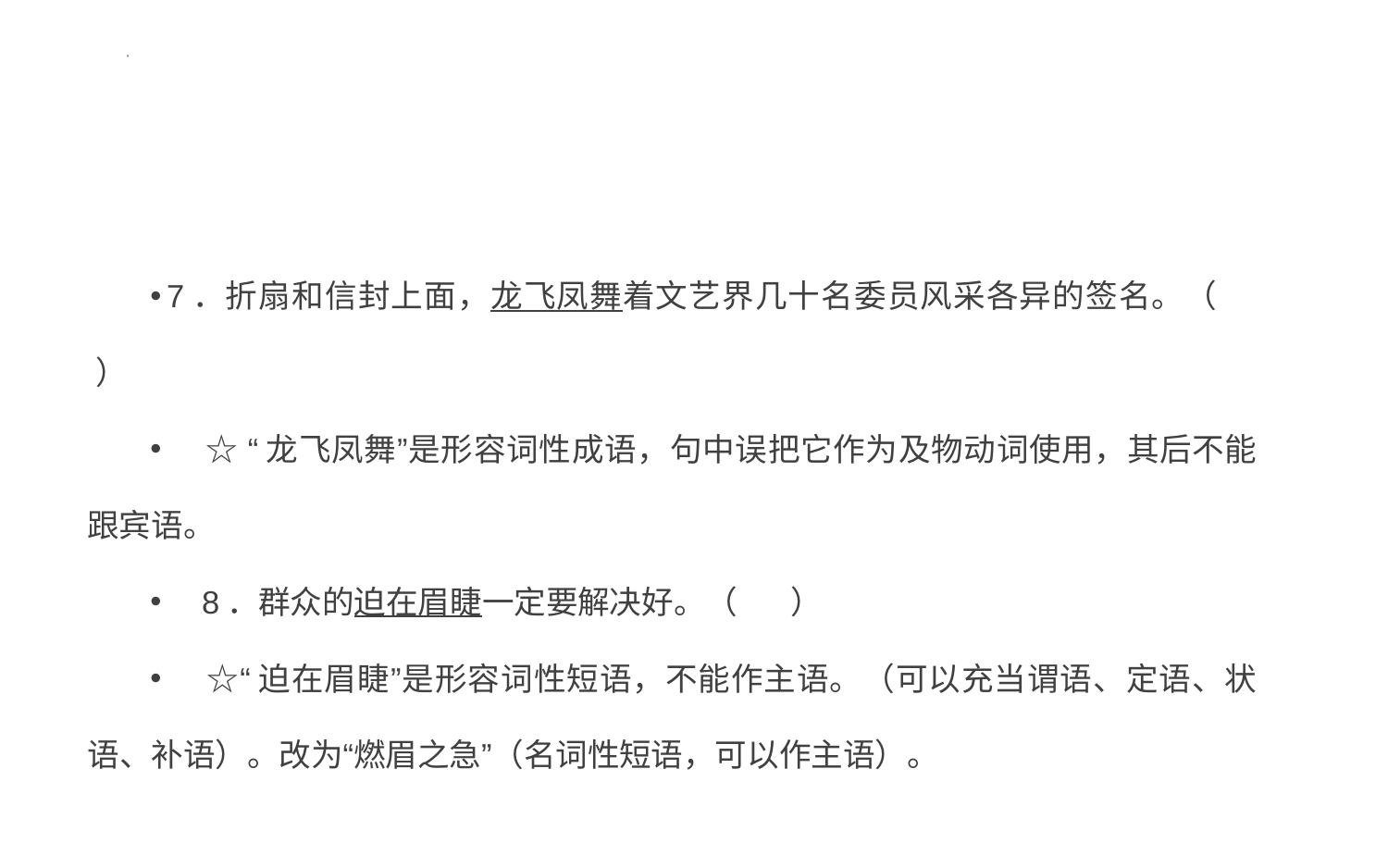

#
7．折扇和信封上面，龙飞凤舞着文艺界几十名委员风采各异的签名。（      ）
    ☆ “龙飞凤舞”是形容词性成语，句中误把它作为及物动词使用，其后不能跟宾语。
    8．群众的迫在眉睫一定要解决好。（      ）
    ☆“迫在眉睫”是形容词性短语，不能作主语。（可以充当谓语、定语、状语、补语）。改为“燃眉之急”（名词性短语，可以作主语）。